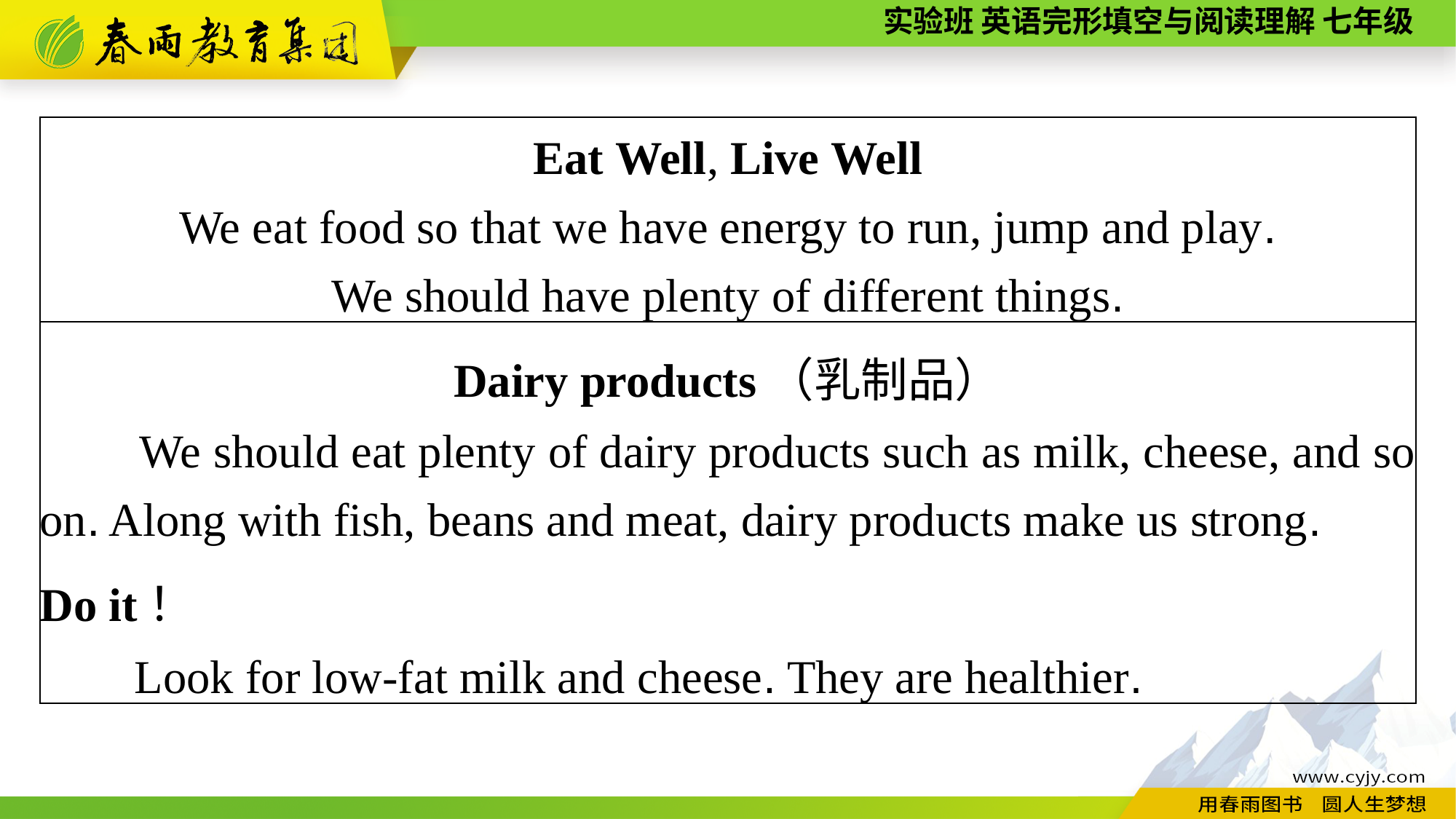

| Eat Well, Live Well We eat food so that we have energy to run, jump and play. We should have plenty of different things. |
| --- |
| Dairy products（乳制品） We should eat plenty of dairy products such as milk, cheese, and so on. Along with fish, beans and meat, dairy products make us strong. Do it！ Look for low-fat milk and cheese. They are healthier. |